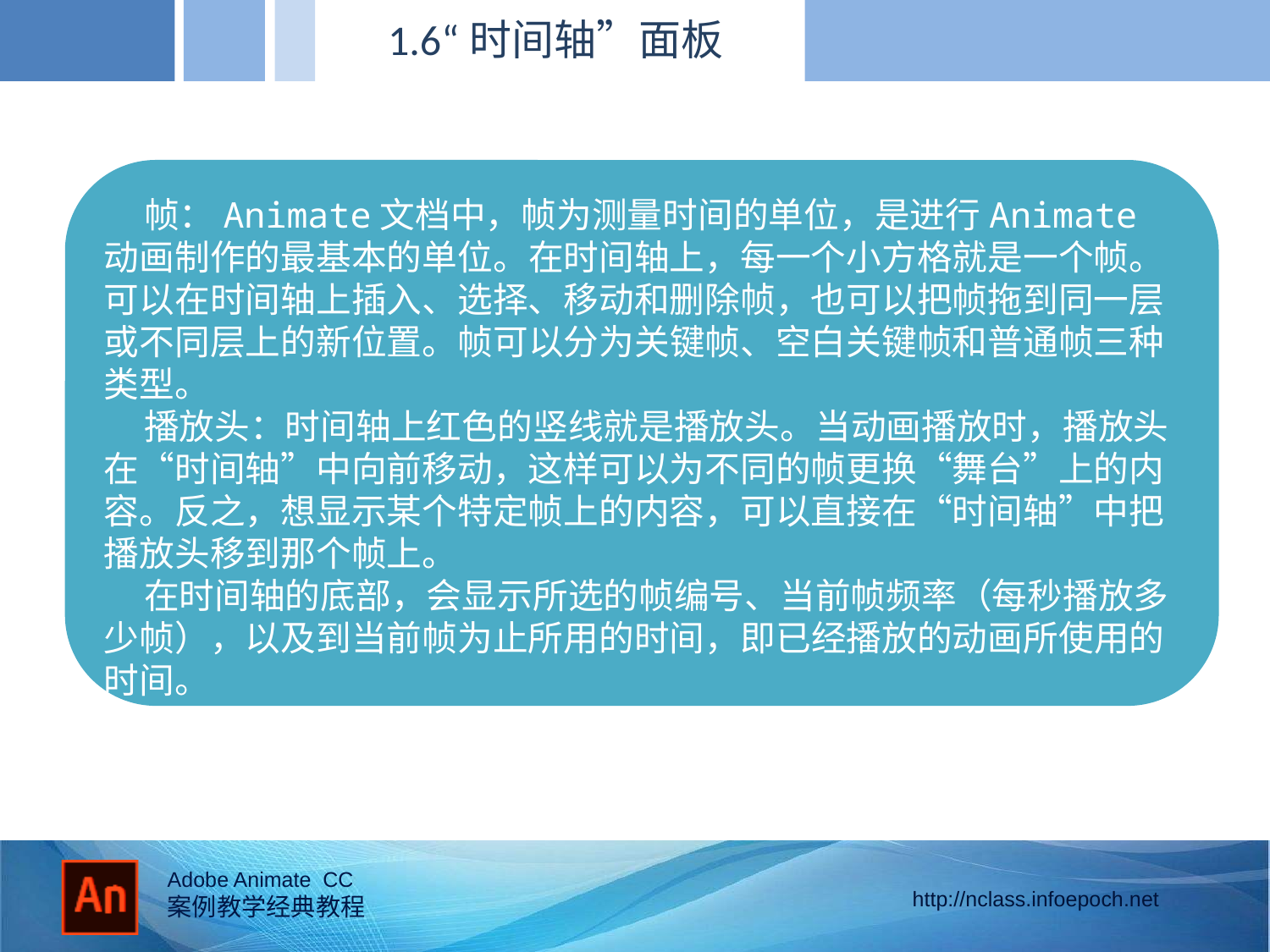

1.6“时间轴”面板
    帧：Animate文档中，帧为测量时间的单位，是进行Animate动画制作的最基本的单位。在时间轴上，每一个小方格就是一个帧。可以在时间轴上插入、选择、移动和删除帧，也可以把帧拖到同一层或不同层上的新位置。帧可以分为关键帧、空白关键帧和普通帧三种类型。
    播放头：时间轴上红色的竖线就是播放头。当动画播放时，播放头在“时间轴”中向前移动，这样可以为不同的帧更换“舞台”上的内容。反之，想显示某个特定帧上的内容，可以直接在“时间轴”中把播放头移到那个帧上。
    在时间轴的底部，会显示所选的帧编号、当前帧频率（每秒播放多少帧），以及到当前帧为止所用的时间，即已经播放的动画所使用的时间。